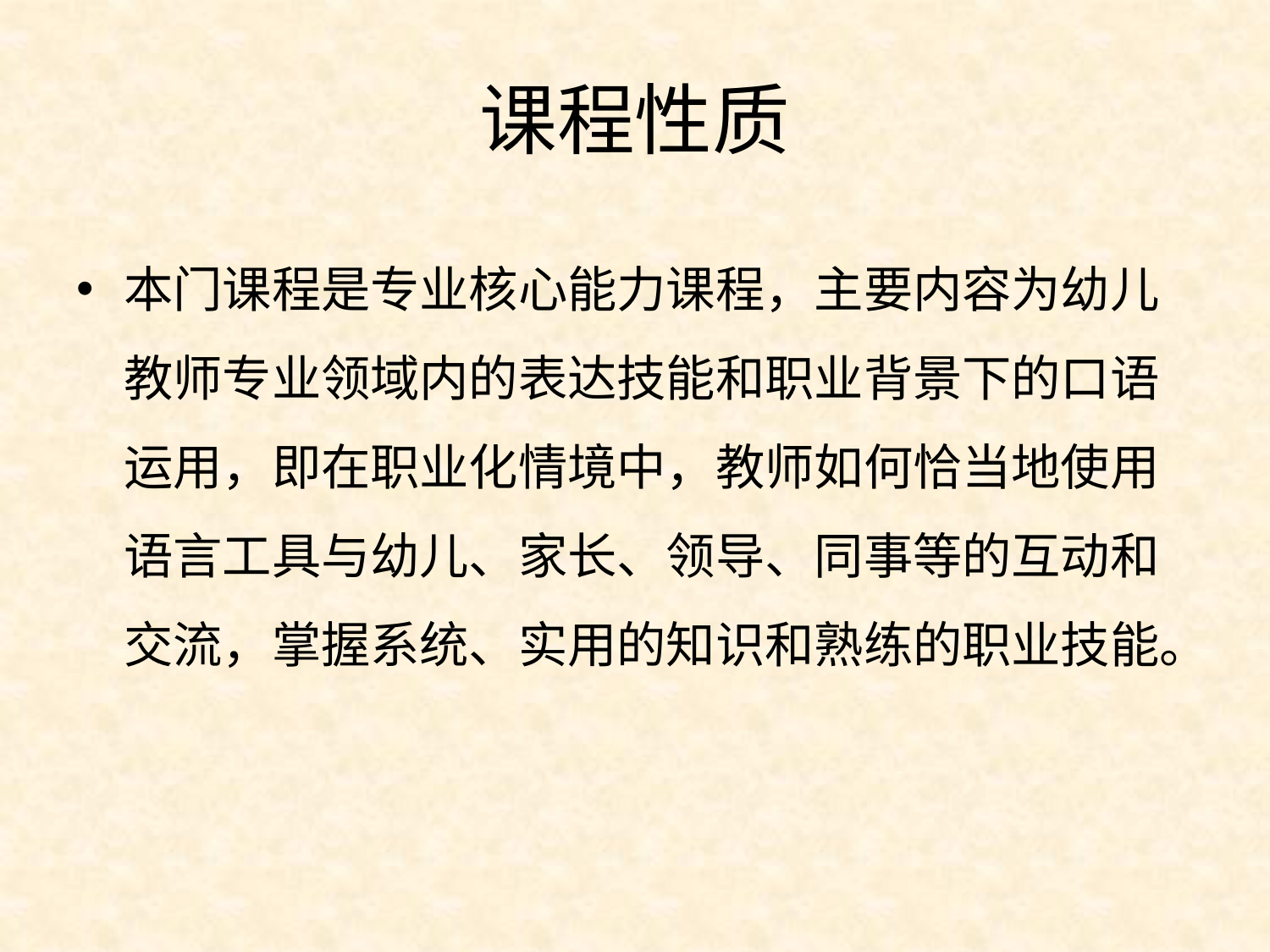

# 课程性质
本门课程是专业核心能力课程，主要内容为幼儿教师专业领域内的表达技能和职业背景下的口语运用，即在职业化情境中，教师如何恰当地使用语言工具与幼儿、家长、领导、同事等的互动和交流，掌握系统、实用的知识和熟练的职业技能。